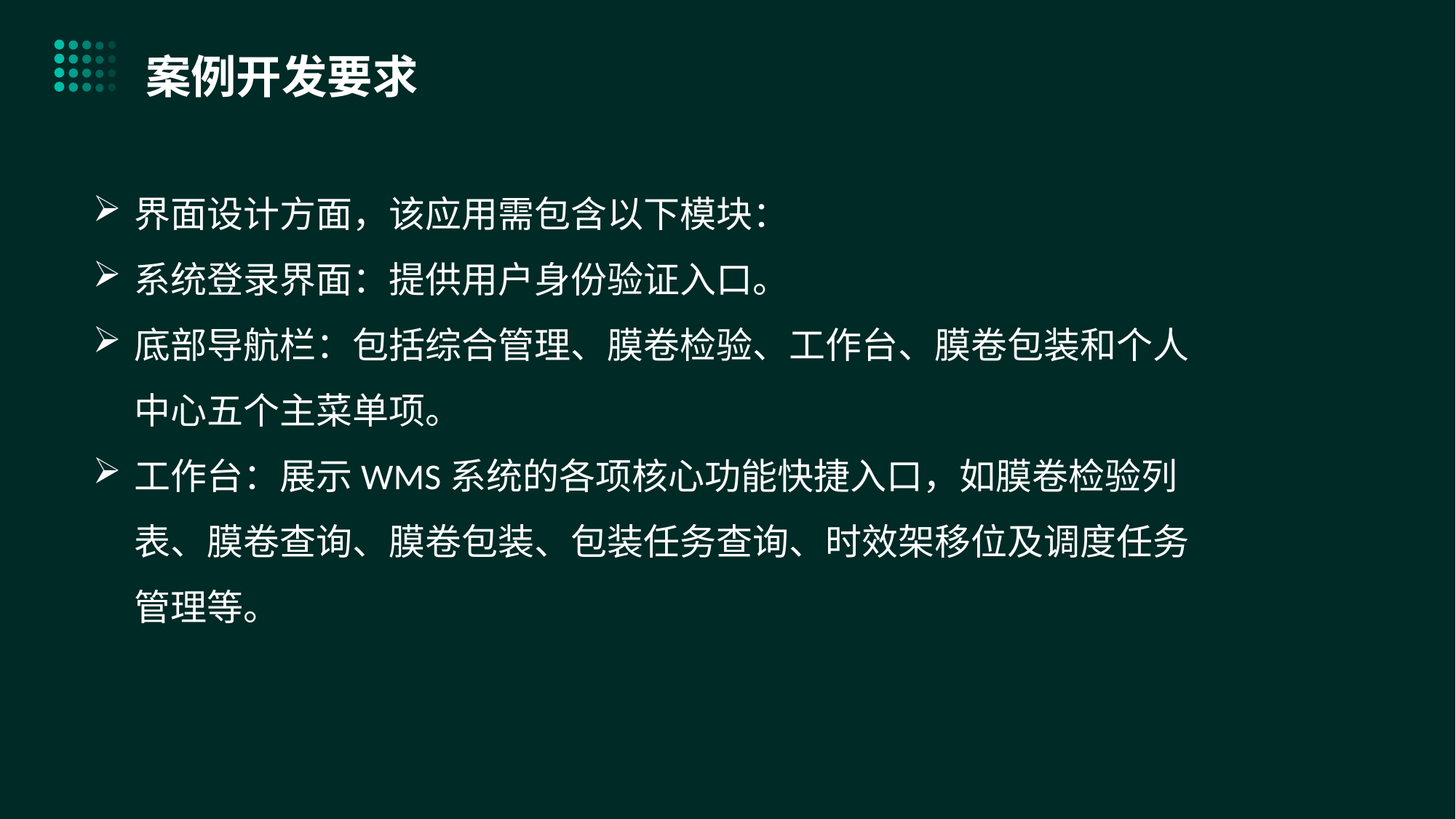

案例开发要求

界面设计方面，该应用需包含以下模块：
系统登录界面：提供用户身份验证入口。
底部导航栏：包括综合管理、膜卷检验、工作台、膜卷包装和个人中心五个主菜单项。
工作台：展示WMS系统的各项核心功能快捷入口，如膜卷检验列表、膜卷查询、膜卷包装、包装任务查询、时效架移位及调度任务管理等。